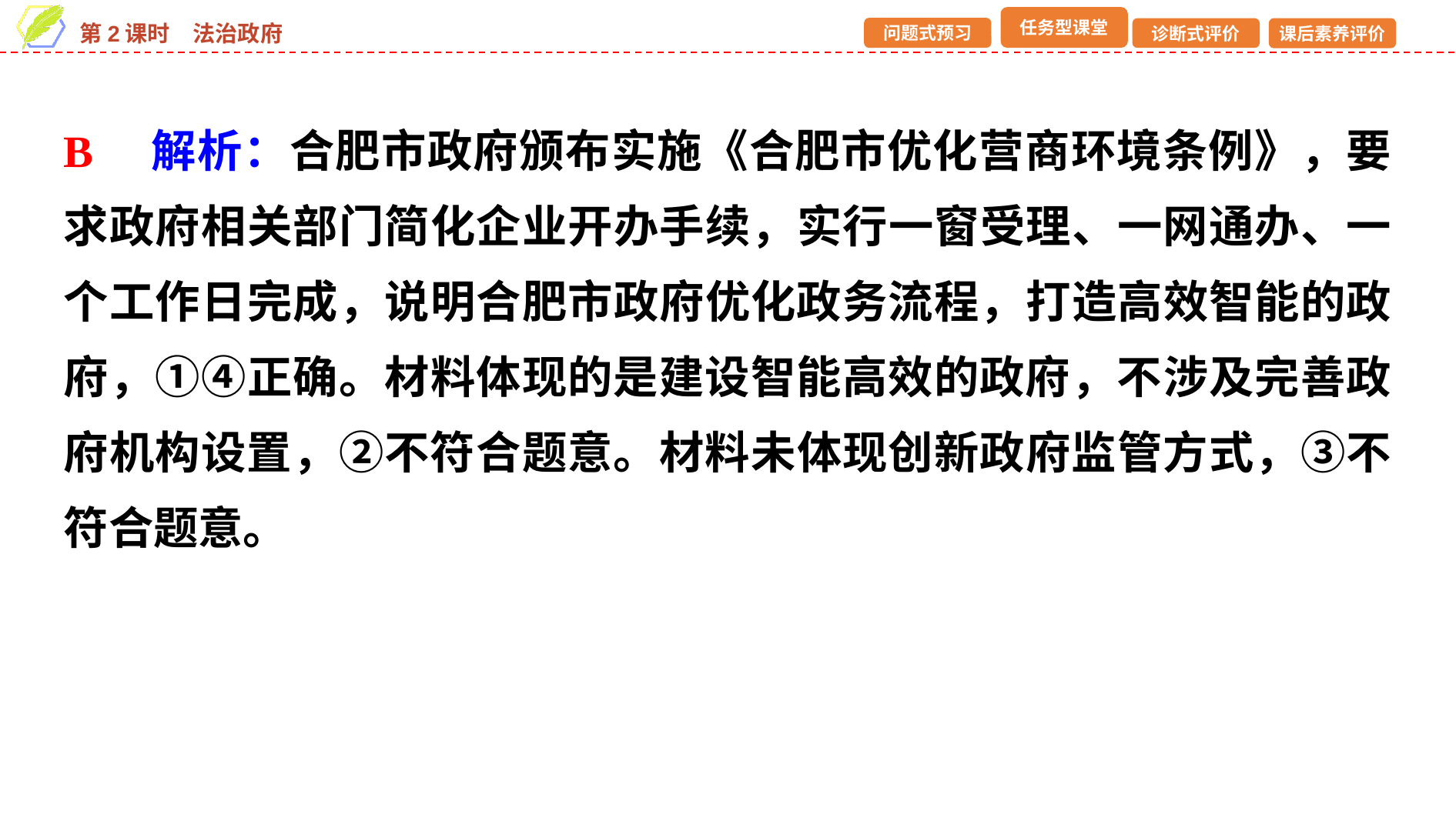

B　解析：合肥市政府颁布实施《合肥市优化营商环境条例》，要求政府相关部门简化企业开办手续，实行一窗受理、一网通办、一个工作日完成，说明合肥市政府优化政务流程，打造高效智能的政府，①④正确。材料体现的是建设智能高效的政府，不涉及完善政府机构设置，②不符合题意。材料未体现创新政府监管方式，③不符合题意。